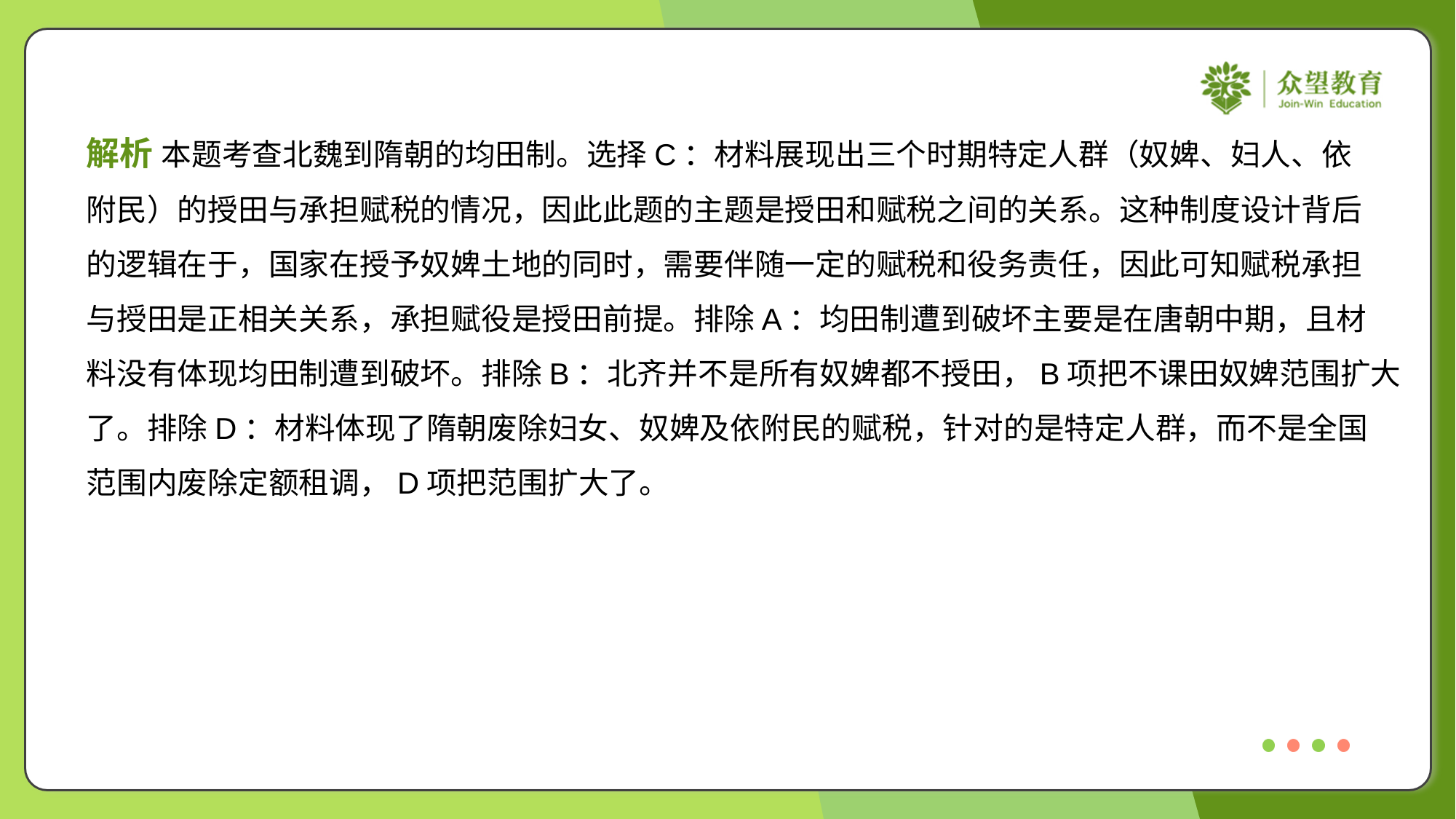

解析 本题考查北魏到隋朝的均田制。选择C：材料展现出三个时期特定人群（奴婢、妇人、依
附民）的授田与承担赋税的情况，因此此题的主题是授田和赋税之间的关系。这种制度设计背后
的逻辑在于，国家在授予奴婢土地的同时，需要伴随一定的赋税和役务责任，因此可知赋税承担
与授田是正相关关系，承担赋役是授田前提。排除A：均田制遭到破坏主要是在唐朝中期，且材
料没有体现均田制遭到破坏。排除B：北齐并不是所有奴婢都不授田，B项把不课田奴婢范围扩大
了。排除D：材料体现了隋朝废除妇女、奴婢及依附民的赋税，针对的是特定人群，而不是全国
范围内废除定额租调，D项把范围扩大了。